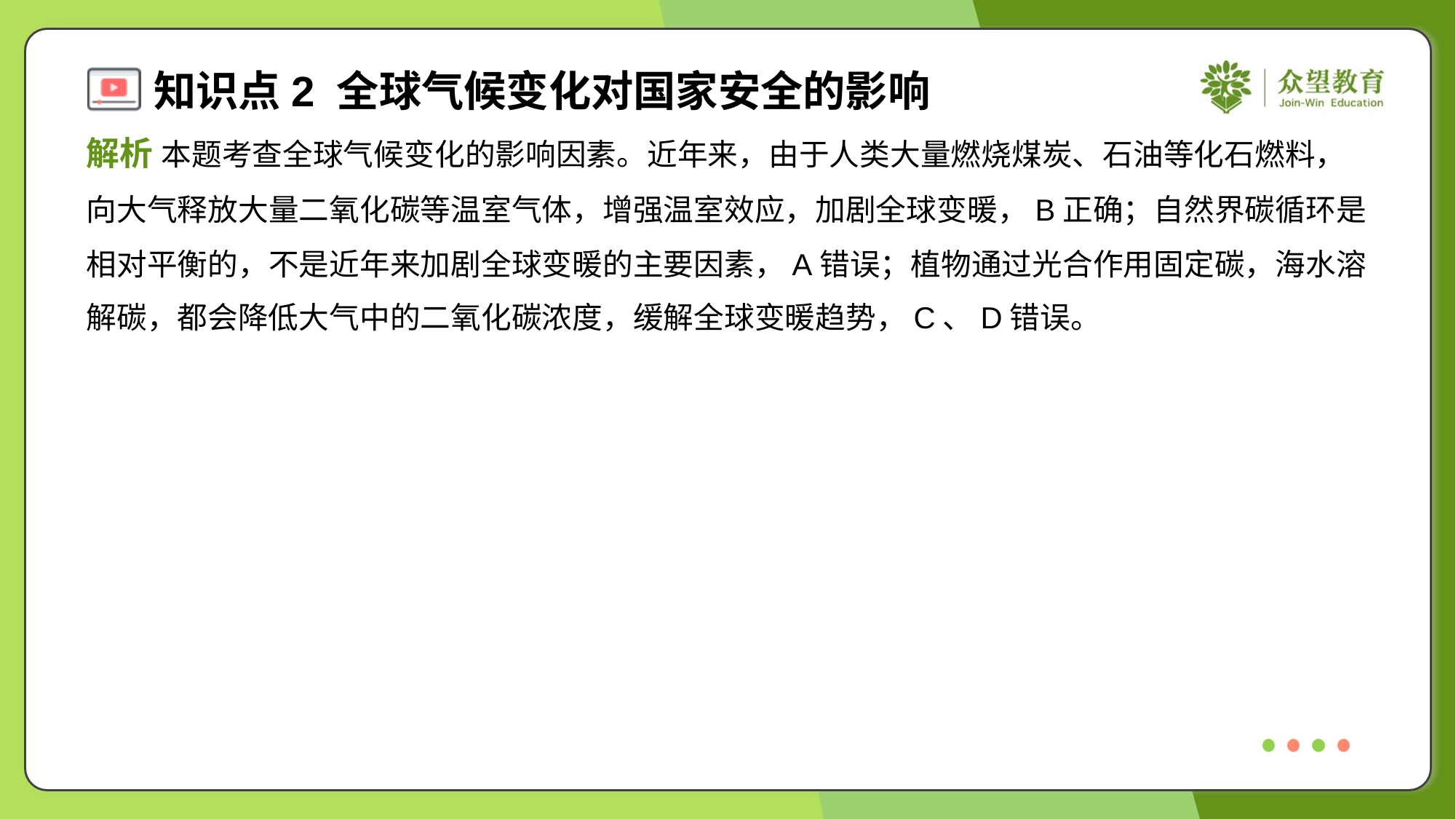

解析 本题考查全球气候变化的影响因素。近年来，由于人类大量燃烧煤炭、石油等化石燃料，
向大气释放大量二氧化碳等温室气体，增强温室效应，加剧全球变暖，B正确；自然界碳循环是
相对平衡的，不是近年来加剧全球变暖的主要因素，A错误；植物通过光合作用固定碳，海水溶
解碳，都会降低大气中的二氧化碳浓度，缓解全球变暖趋势，C、D错误。